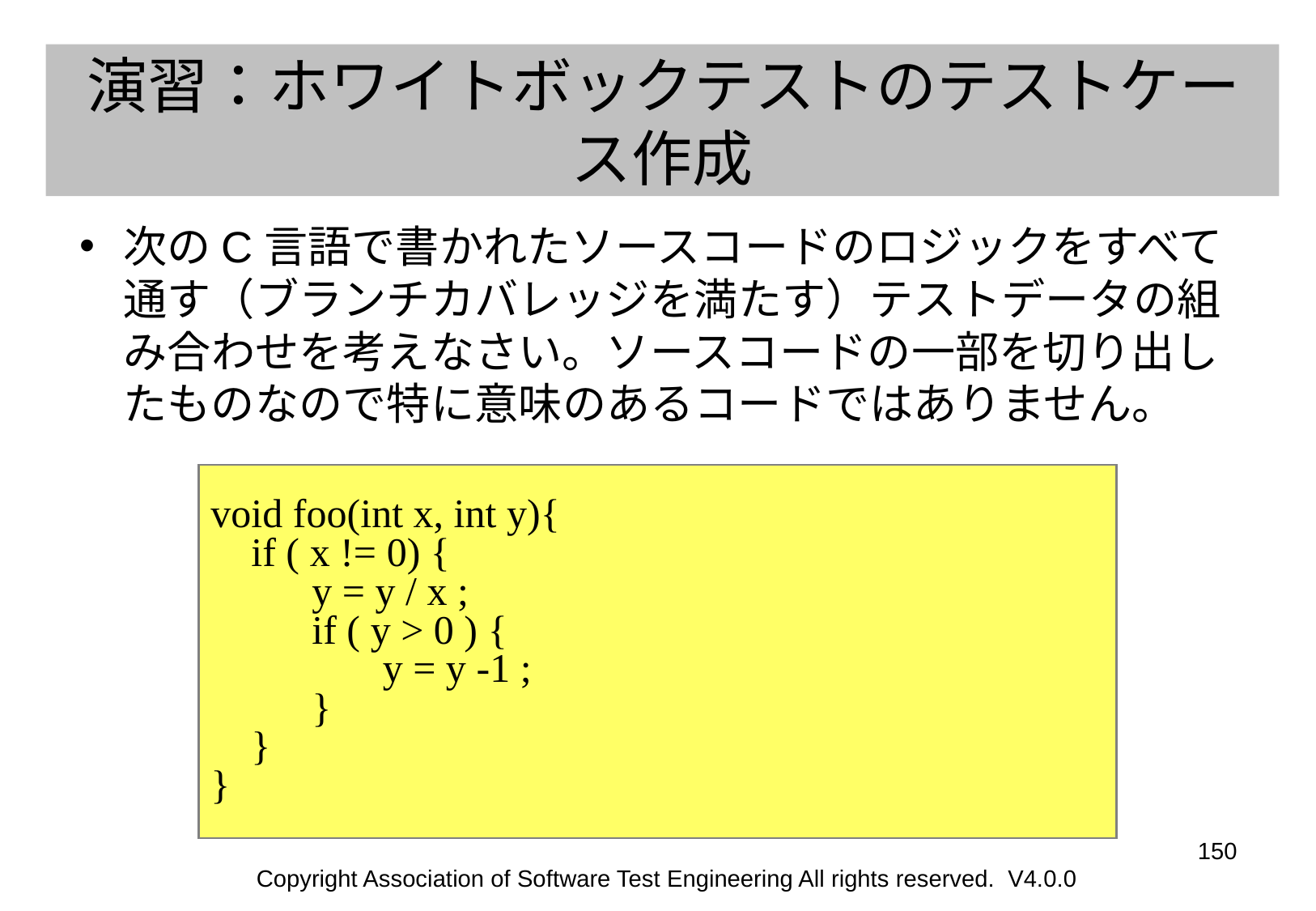

# 演習：ホワイトボックテストのテストケース作成
次のC言語で書かれたソースコードのロジックをすべて通す（ブランチカバレッジを満たす）テストデータの組み合わせを考えなさい。ソースコードの一部を切り出したものなので特に意味のあるコードではありません。
void foo(int x, int y){
    if ( x != 0) {
          y = y / x ;
          if ( y > 0 ) {
                 y = y -1 ;
          }
    }
}
150
Copyright Association of Software Test Engineering All rights reserved.  V4.0.0